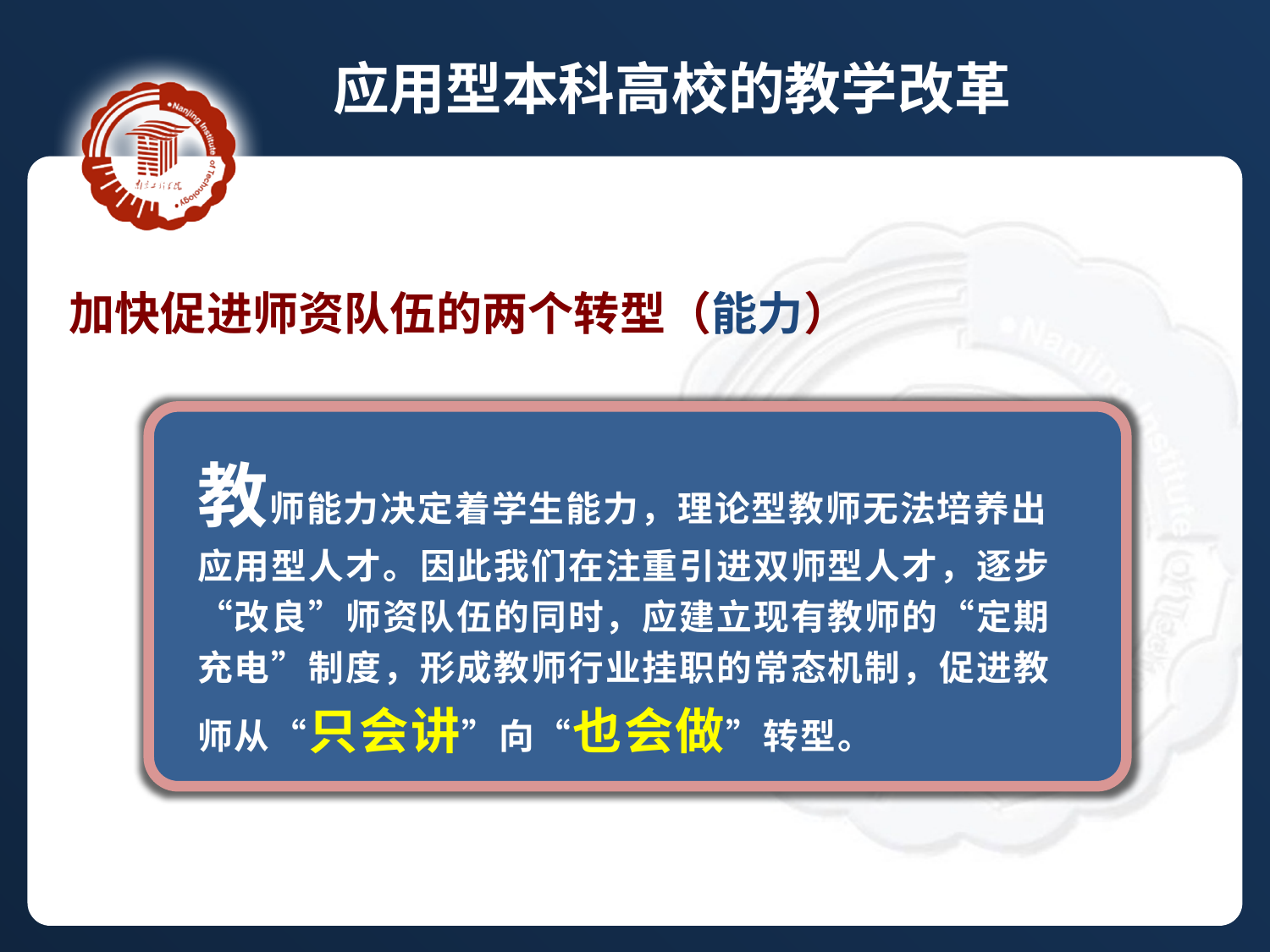

应用型本科高校的教学改革
                 加快促进师资队伍的两个转型（能力）

教师能力决定着学生能力，理论型教师无法培养出应用型人才。因此我们在注重引进双师型人才，逐步“改良”师资队伍的同时，应建立现有教师的“定期充电”制度，形成教师行业挂职的常态机制，促进教师从“只会讲”向“也会做”转型。